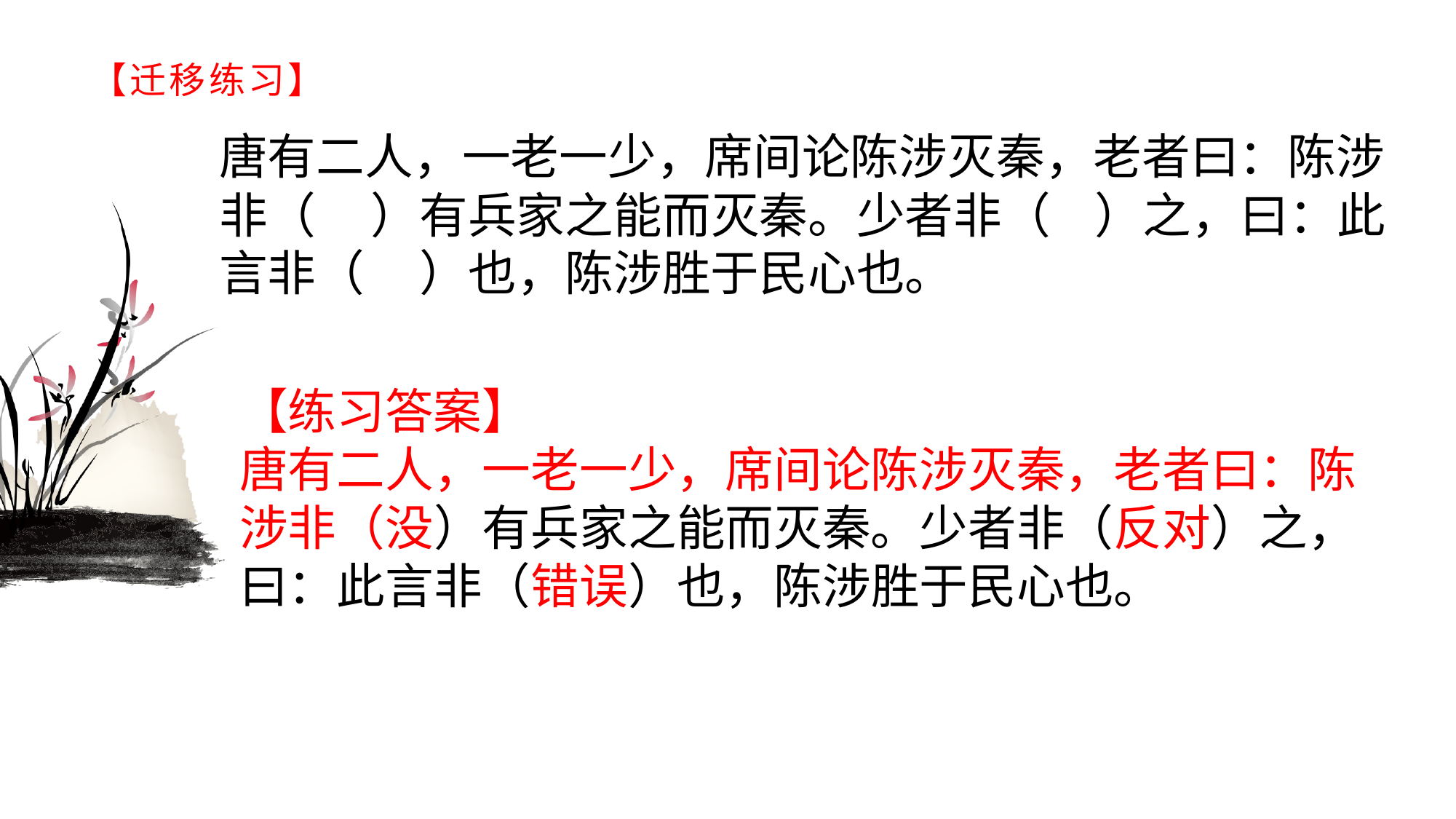

# 【迁移练习】
唐有二人，一老一少，席间论陈涉灭秦，老者曰：陈涉非（     ）有兵家之能而灭秦。少者非（    ）之，曰：此言非（     ）也，陈涉胜于民心也。
【练习答案】唐有二人，一老一少，席间论陈涉灭秦，老者曰：陈涉非（没）有兵家之能而灭秦。少者非（反对）之，曰：此言非（错误）也，陈涉胜于民心也。